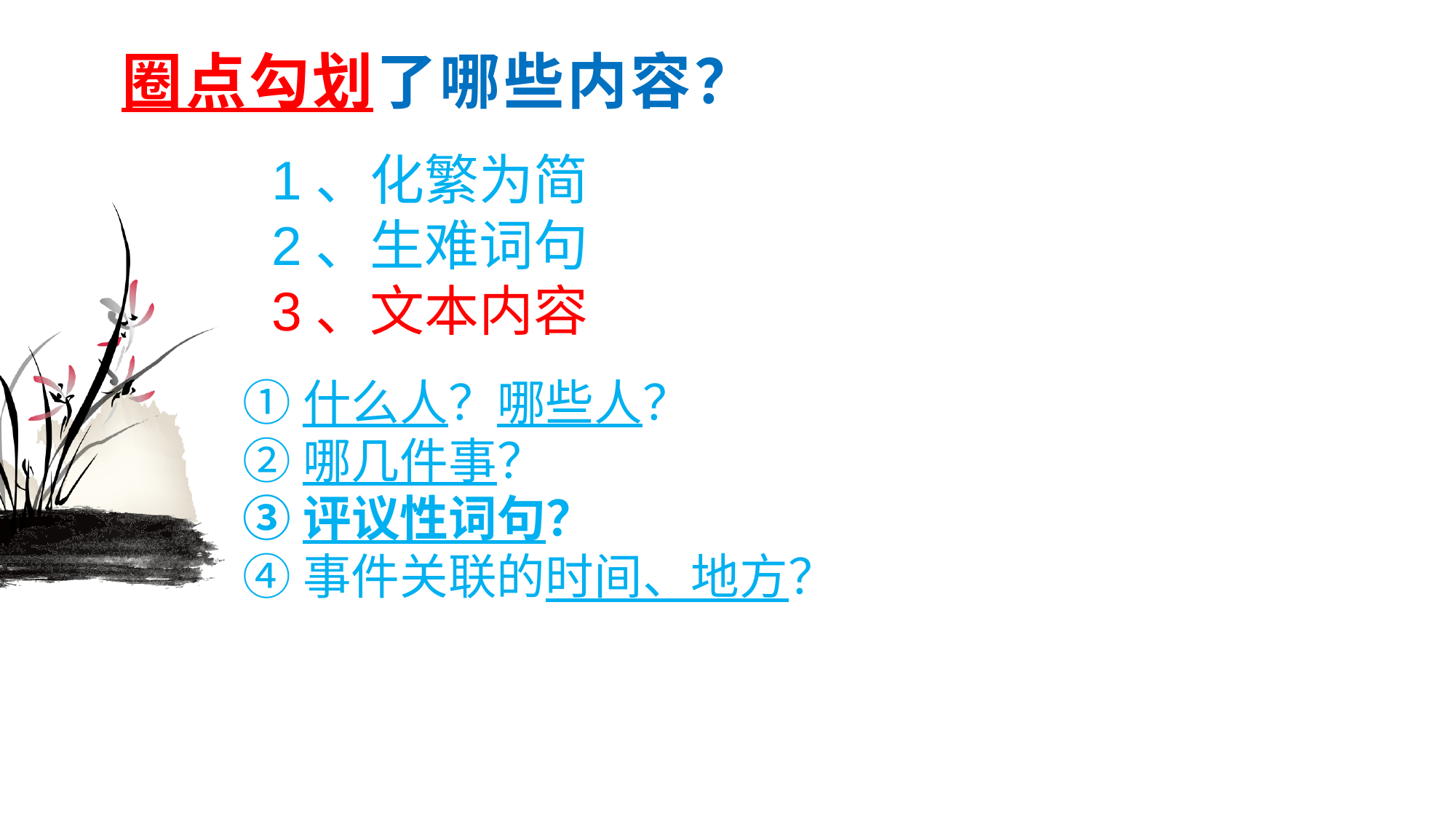

# 圈点勾划了哪些内容？
  1、化繁为简
  2、生难词句
  3、文本内容
   ①什么人？哪些人？
   ②哪几件事？
   ③评议性词句？
   ④事件关联的时间、地方？